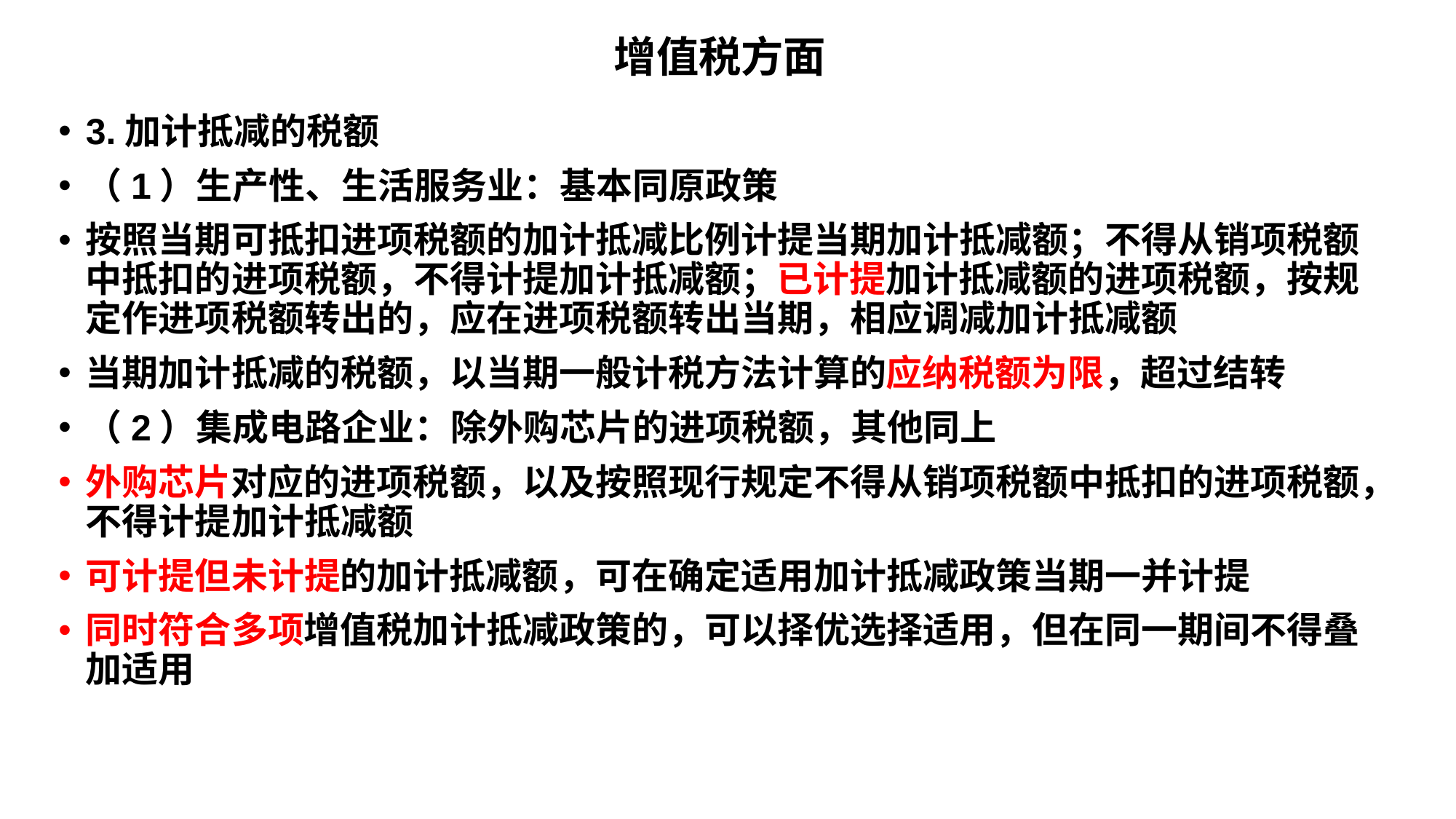

# 增值税方面
3.加计抵减的税额
（1）生产性、生活服务业：基本同原政策
按照当期可抵扣进项税额的加计抵减比例计提当期加计抵减额；不得从销项税额中抵扣的进项税额，不得计提加计抵减额；已计提加计抵减额的进项税额，按规定作进项税额转出的，应在进项税额转出当期，相应调减加计抵减额
当期加计抵减的税额，以当期一般计税方法计算的应纳税额为限，超过结转
（2）集成电路企业：除外购芯片的进项税额，其他同上
外购芯片对应的进项税额，以及按照现行规定不得从销项税额中抵扣的进项税额，不得计提加计抵减额
可计提但未计提的加计抵减额，可在确定适用加计抵减政策当期一并计提
同时符合多项增值税加计抵减政策的，可以择优选择适用，但在同一期间不得叠加适用